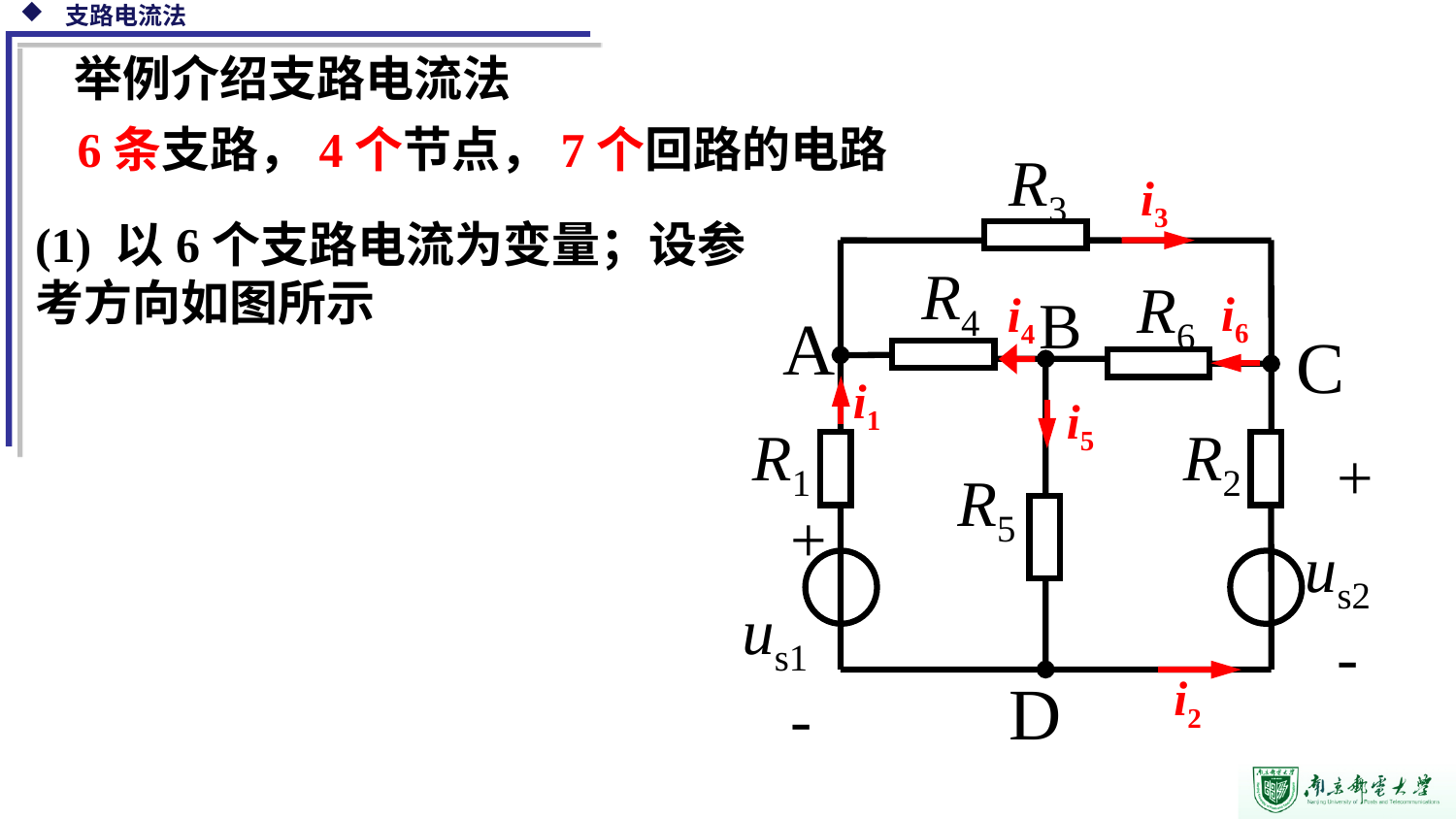

举例介绍支路电流法
6条支路，4个节点，7个回路的电路
R3

R4
R6
B
A
C

R1
R2

  +
us2
  -
R5

   +
us1
   -

D

i3

i6
i4

i1

i5

i2

(1) 以6个支路电流为变量；设参考方向如图所示